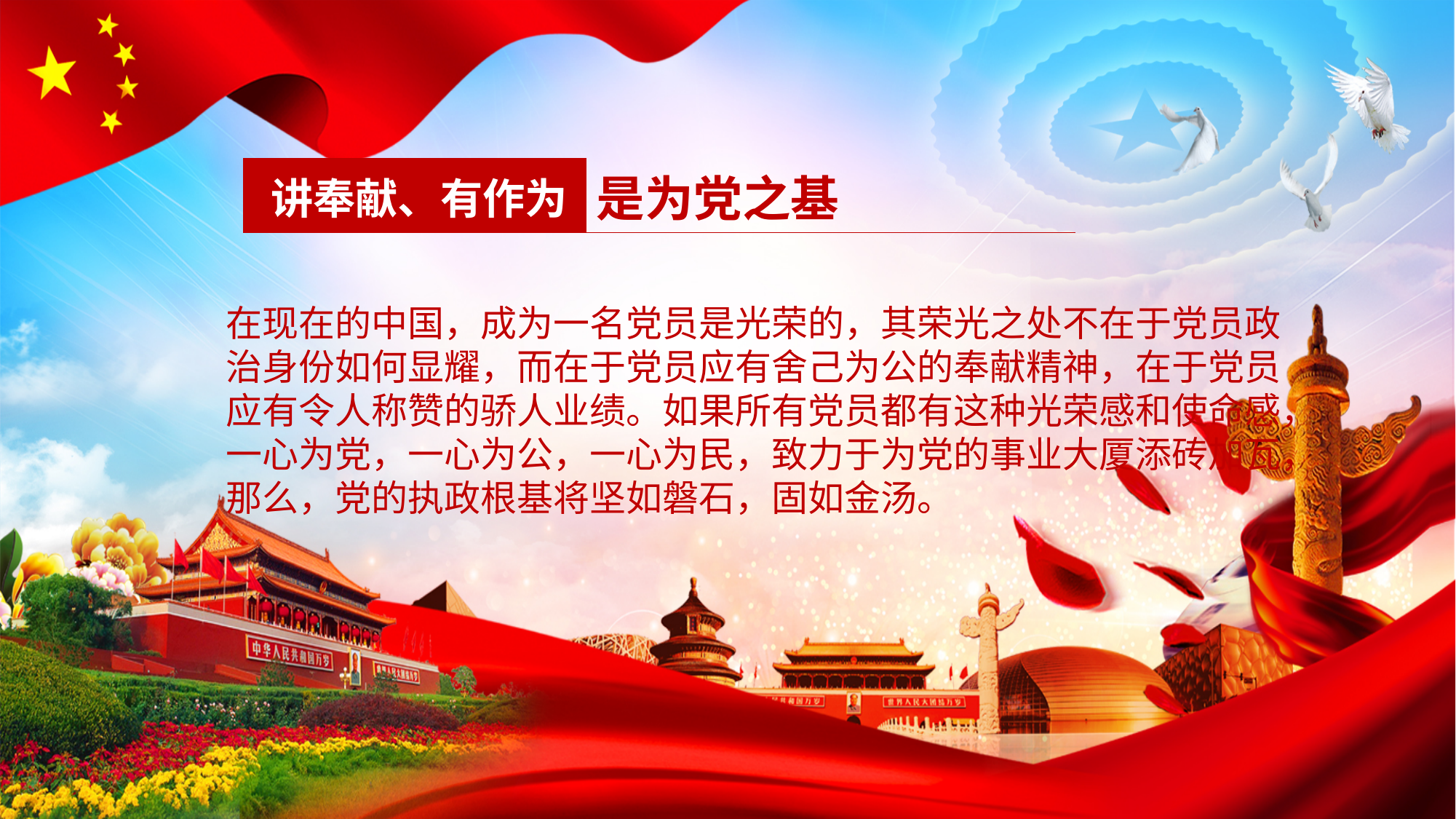

讲奉献、有作为
是为党之基
在现在的中国，成为一名党员是光荣的，其荣光之处不在于党员政治身份如何显耀，而在于党员应有舍己为公的奉献精神，在于党员应有令人称赞的骄人业绩。如果所有党员都有这种光荣感和使命感，一心为党，一心为公，一心为民，致力于为党的事业大厦添砖加瓦，那么，党的执政根基将坚如磐石，固如金汤。